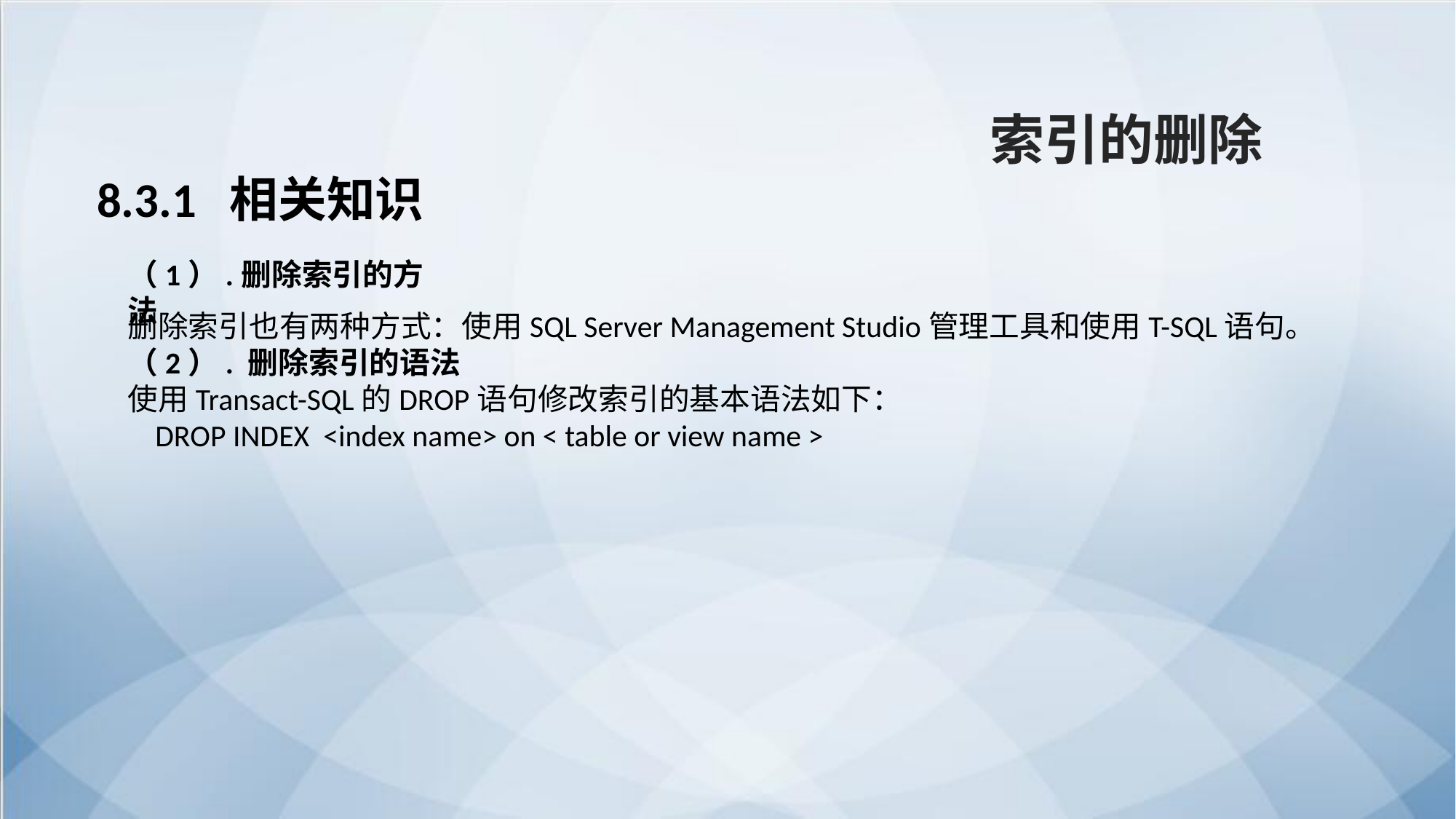

索引的删除
8.3.1  相关知识
（1）.删除索引的方法
删除索引也有两种方式：使用SQL Server Management Studio管理工具和使用T-SQL语句。
（2）. 删除索引的语法
使用Transact-SQL的DROP语句修改索引的基本语法如下：
    DROP INDEX  <index name> on < table or view name >